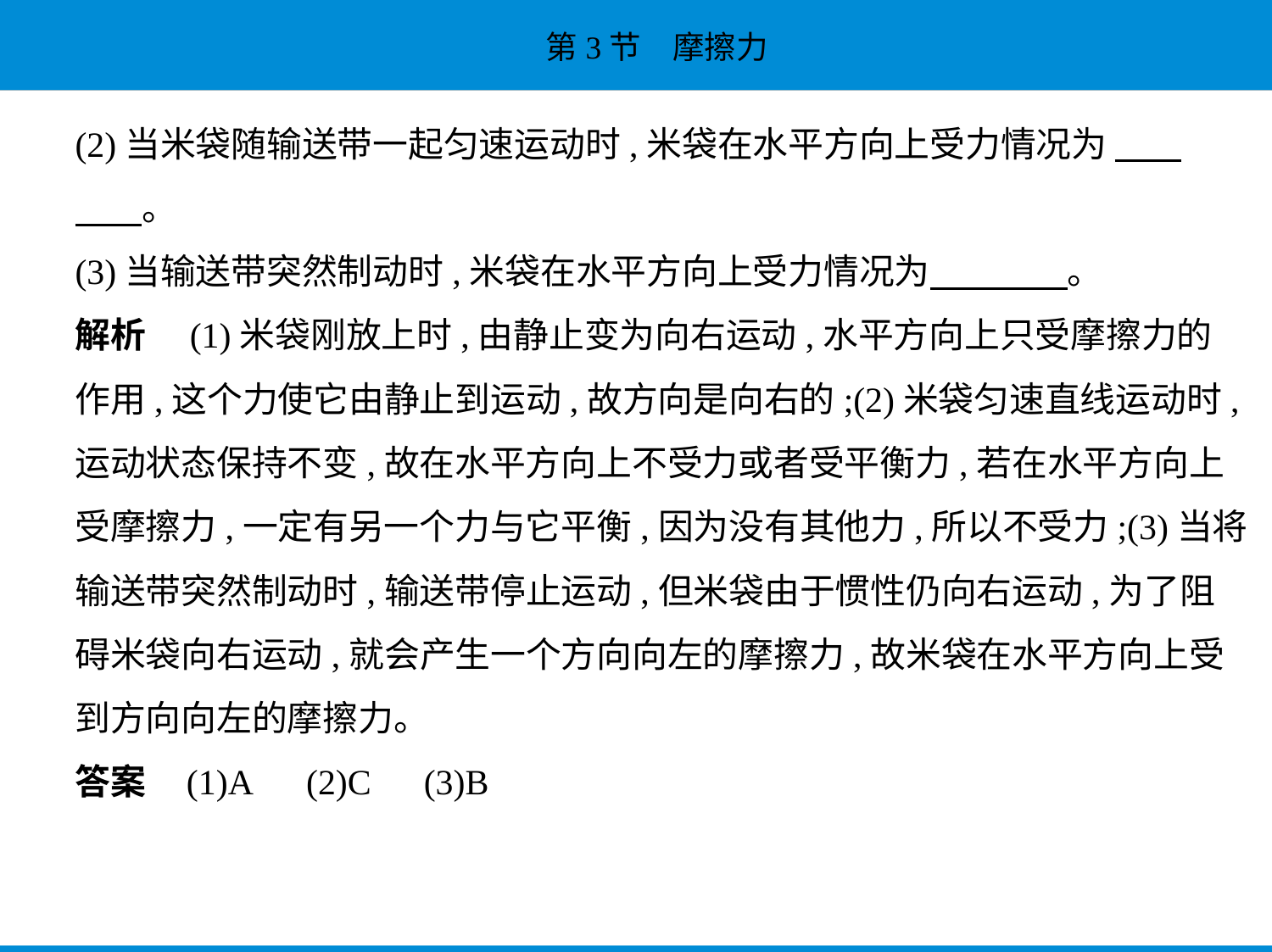

(2)当米袋随输送带一起匀速运动时,米袋在水平方向上受力情况为 　    
　    。
(3)当输送带突然制动时,米袋在水平方向上受力情况为　　　    。
解析　(1)米袋刚放上时,由静止变为向右运动,水平方向上只受摩擦力的
作用,这个力使它由静止到运动,故方向是向右的;(2)米袋匀速直线运动时,
运动状态保持不变,故在水平方向上不受力或者受平衡力,若在水平方向上
受摩擦力,一定有另一个力与它平衡,因为没有其他力,所以不受力;(3)当将
输送带突然制动时,输送带停止运动,但米袋由于惯性仍向右运动,为了阻
碍米袋向右运动,就会产生一个方向向左的摩擦力,故米袋在水平方向上受
到方向向左的摩擦力。
答案    (1)A　(2)C　(3)B